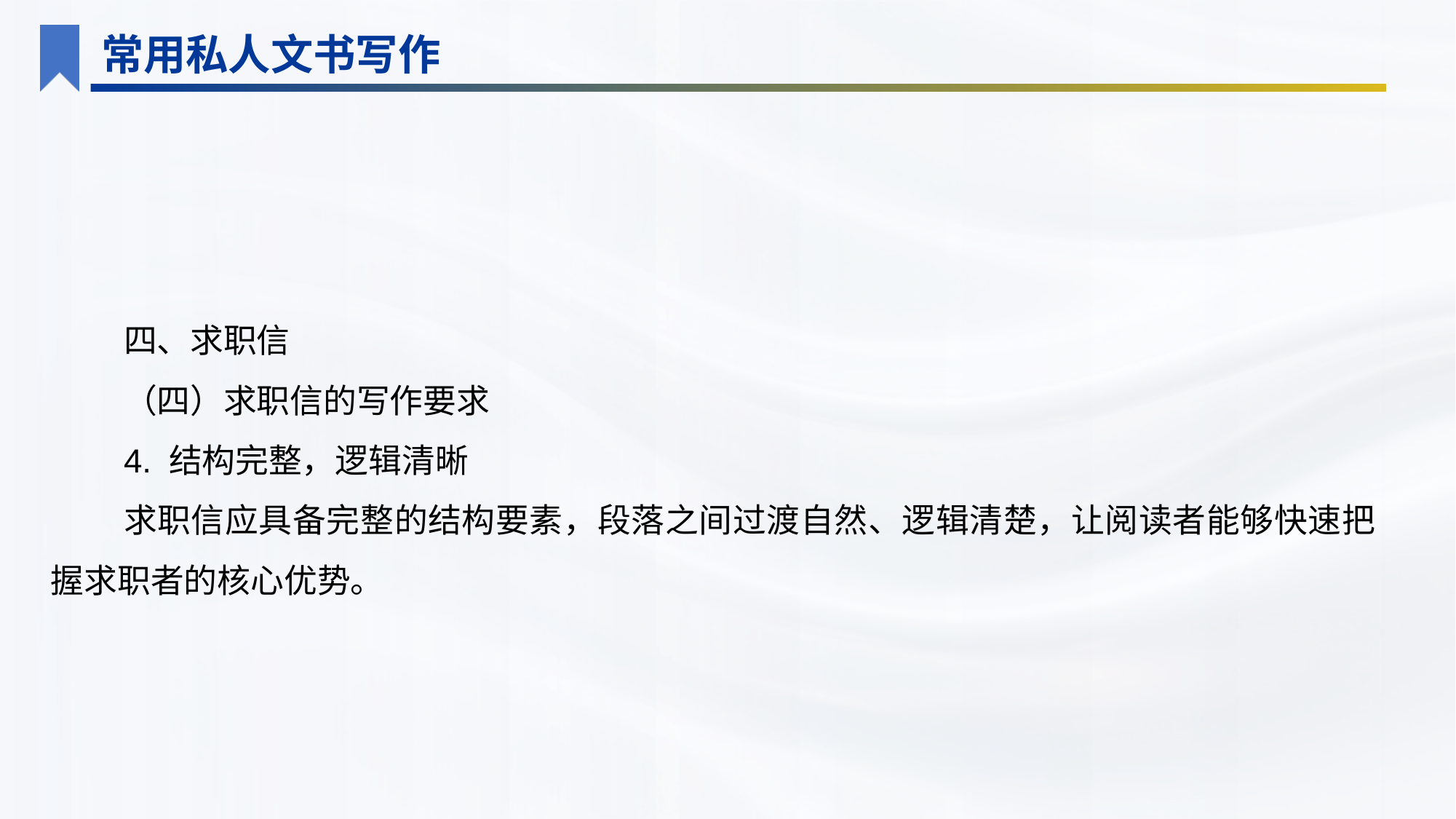

常用私人文书写作
四、求职信
（四）求职信的写作要求
4. 结构完整，逻辑清晰
求职信应具备完整的结构要素，段落之间过渡自然、逻辑清楚，让阅读者能够快速把握求职者的核心优势。